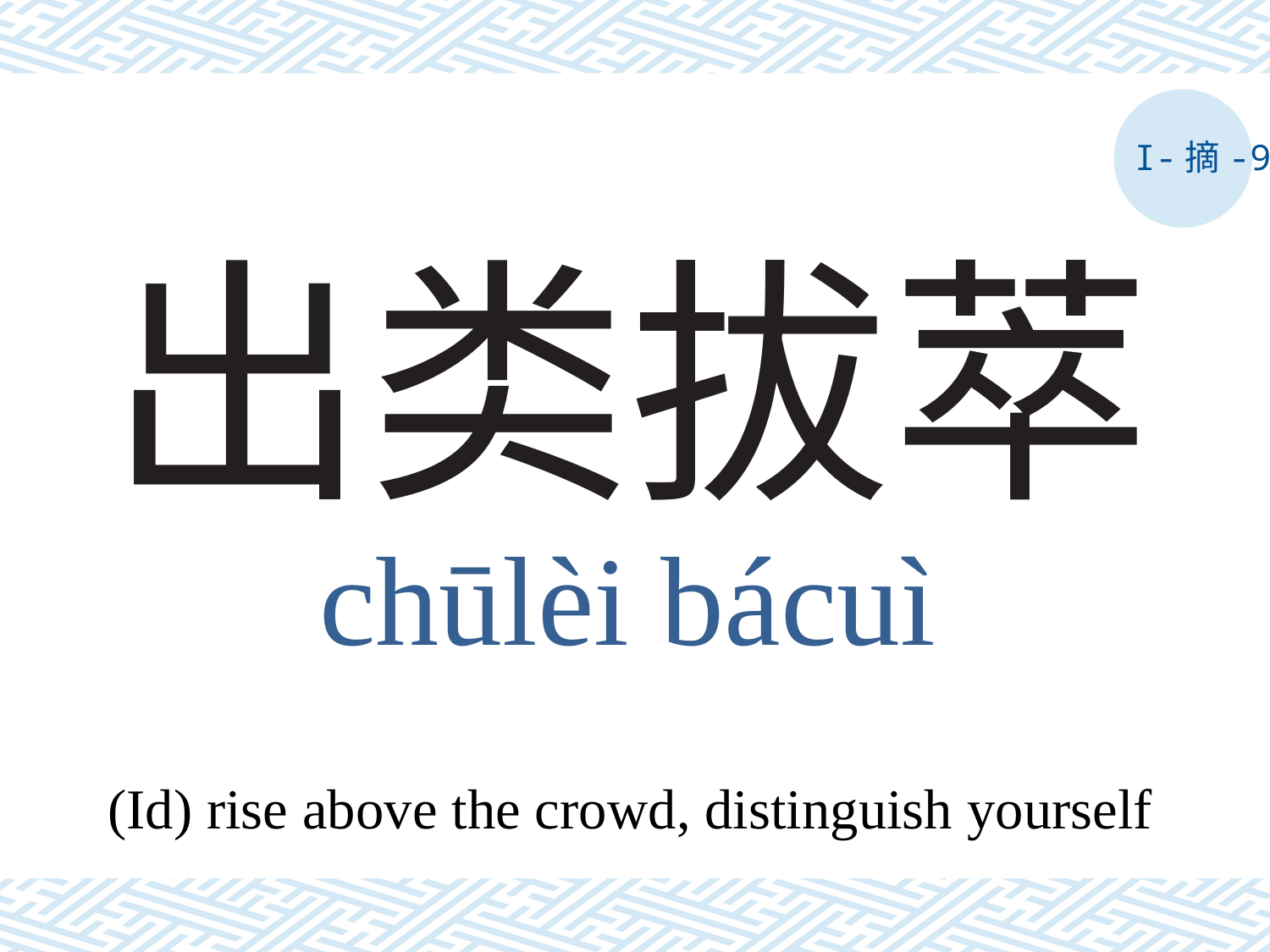

I-摘-9

# 出类拔萃
chūlèi bácuì
(Id) rise above the crowd, distinguish yourself